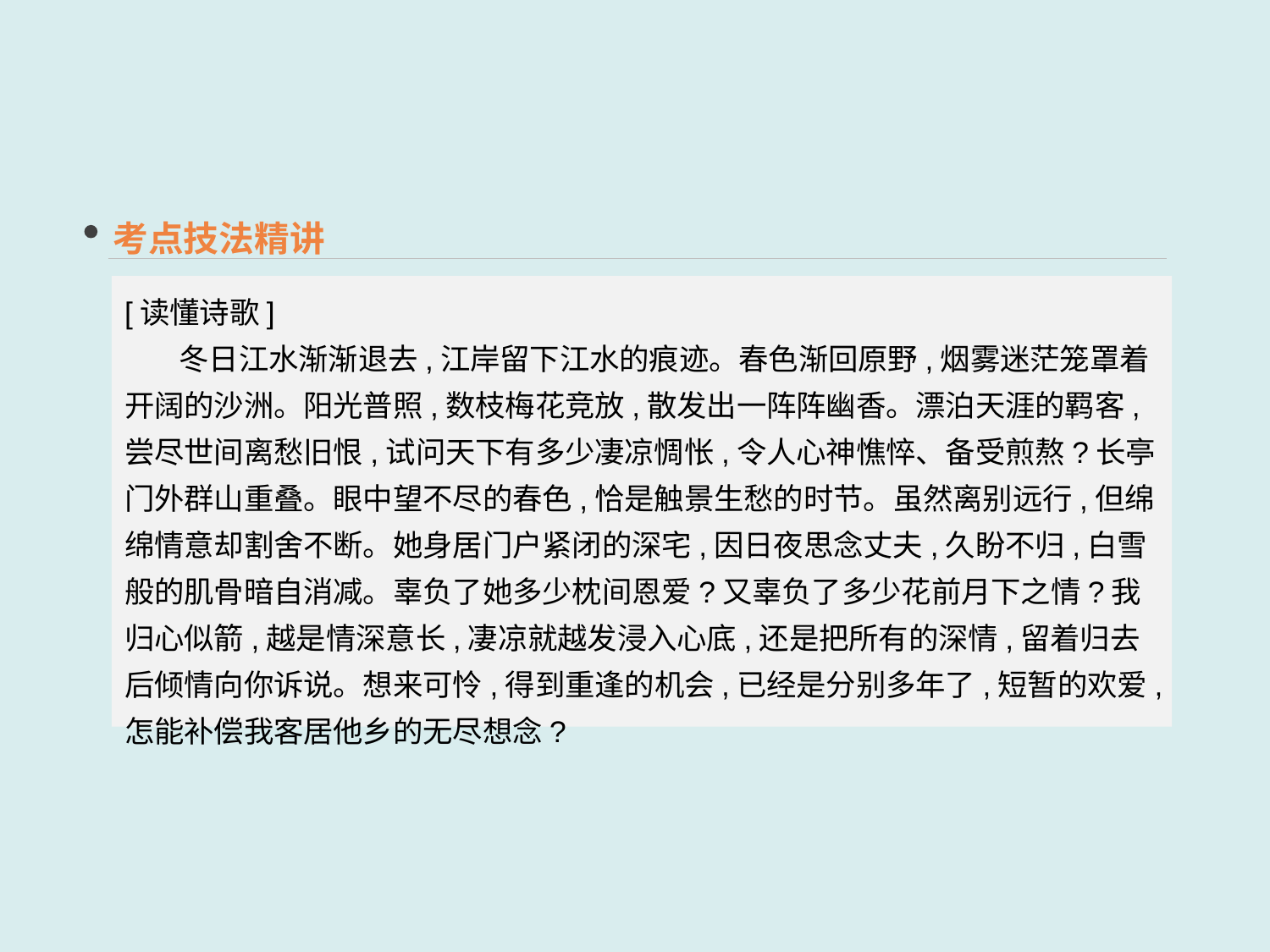

考点技法精讲

[读懂诗歌]
       冬日江水渐渐退去,江岸留下江水的痕迹。春色渐回原野,烟雾迷茫笼罩着开阔的沙洲。阳光普照,数枝梅花竞放,散发出一阵阵幽香。漂泊天涯的羁客,尝尽世间离愁旧恨,试问天下有多少凄凉惆怅,令人心神憔悴、备受煎熬?长亭门外群山重叠。眼中望不尽的春色,恰是触景生愁的时节。虽然离别远行,但绵绵情意却割舍不断。她身居门户紧闭的深宅,因日夜思念丈夫,久盼不归,白雪般的肌骨暗自消减。辜负了她多少枕间恩爱?又辜负了多少花前月下之情?我归心似箭,越是情深意长,凄凉就越发浸入心底,还是把所有的深情,留着归去后倾情向你诉说。想来可怜,得到重逢的机会,已经是分别多年了,短暂的欢爱,怎能补偿我客居他乡的无尽想念?